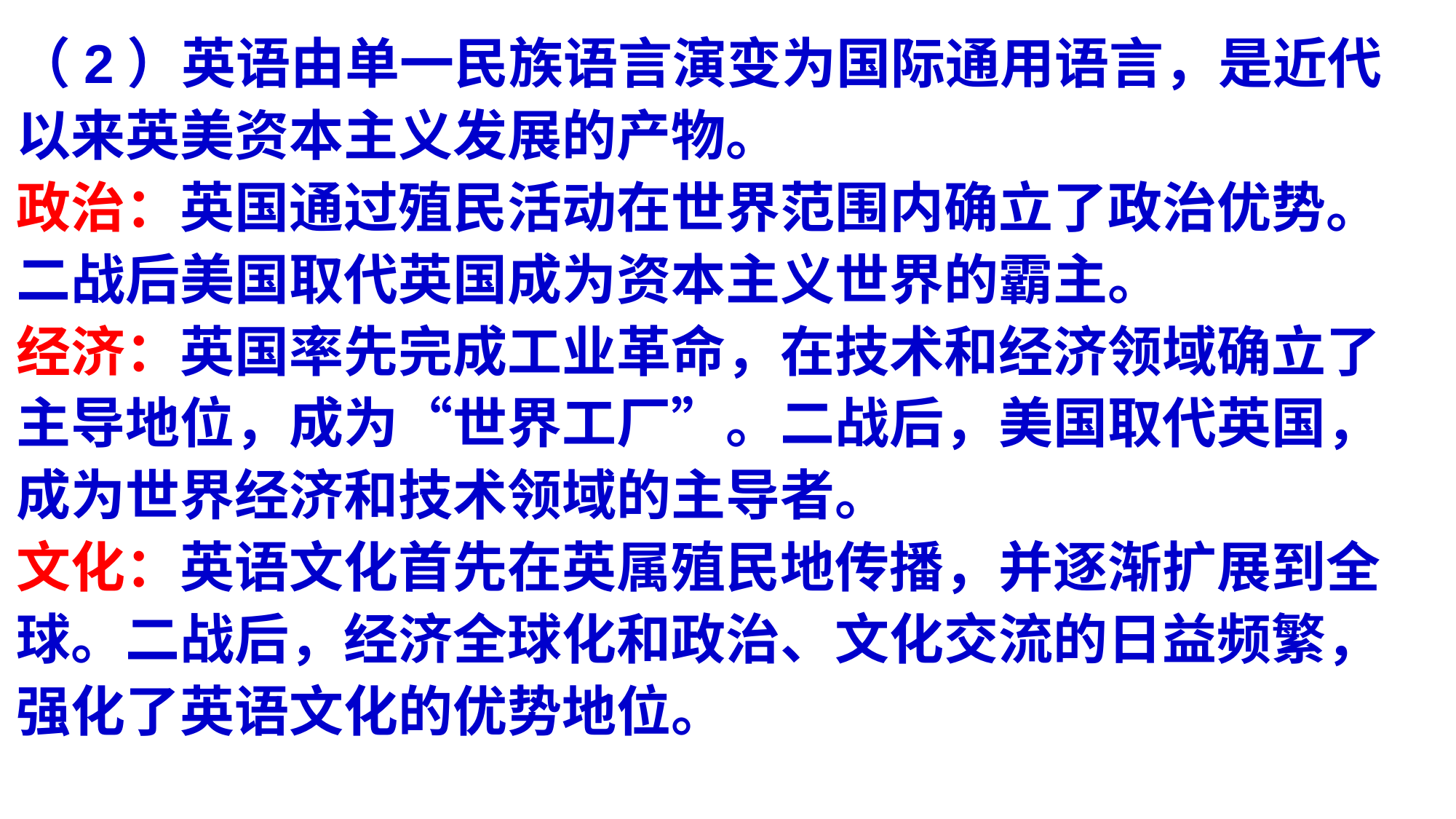

（2015年北京卷文综37）材料二  16世纪，英语主要是英格兰人的语言。到18世纪中后期，英语已扩展到英国的殖民地，并在国际商贸活动中广泛使用。二战后，英语逐渐超越其他语言，成为科教领域和众多国际组织的通用语言，被称为语言的“日不落帝国”。（2）阅读材料二，分析英语发展成为语言的“日不落帝国”的历史原因。（12分）
（2）英语由单一民族语言演变为国际通用语言，是近代以来英美资本主义发展的产物。
政治：英国通过殖民活动在世界范围内确立了政治优势。二战后美国取代英国成为资本主义世界的霸主。
经济：英国率先完成工业革命，在技术和经济领域确立了主导地位，成为“世界工厂”。二战后，美国取代英国，成为世界经济和技术领域的主导者。
文化：英语文化首先在英属殖民地传播，并逐渐扩展到全球。二战后，经济全球化和政治、文化交流的日益频繁，强化了英语文化的优势地位。